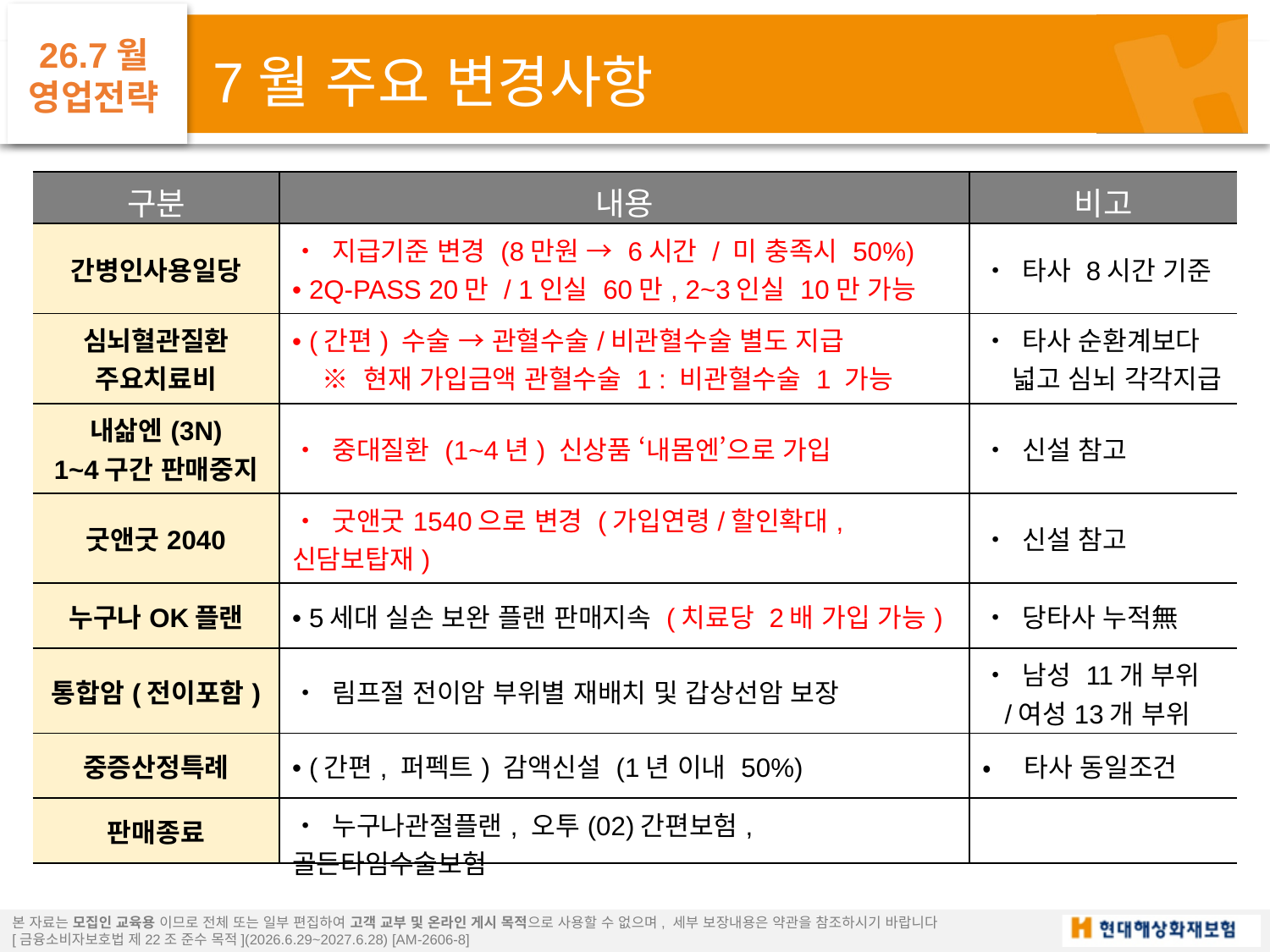

26.7월
영업전략
7월 주요 변경사항
| 구분 | 내용 | 비고 |
| --- | --- | --- |
| 간병인사용일당 | • 지급기준 변경 (8만원 → 6시간 / 미 충족시 50%) • 2Q-PASS 20만 / 1인실 60만, 2~3인실 10만 가능 | • 타사 8시간 기준 |
| 심뇌혈관질환 주요치료비 | • (간편) 수술 → 관혈수술/비관혈수술 별도 지급 ※ 현재 가입금액 관혈수술 1 : 비관혈수술 1 가능 | • 타사 순환계보다 넓고 심뇌 각각지급 |
| 내삶엔(3N) 1~4구간 판매중지 | • 중대질환 (1~4년) 신상품 ‘내몸엔’으로 가입 | • 신설 참고 |
| 굿앤굿2040 | • 굿앤굿1540으로 변경 (가입연령/할인확대, 신담보탑재) | • 신설 참고 |
| 누구나OK플랜 | • 5세대 실손 보완 플랜 판매지속 (치료당 2배 가입 가능) | • 당타사 누적無 |
| 통합암(전이포함) | • 림프절 전이암 부위별 재배치 및 갑상선암 보장 | • 남성 11개 부위 /여성13개 부위 |
| 중증산정특례 | • (간편, 퍼펙트) 감액신설 (1년 이내 50%) | • 타사 동일조건 |
| 판매종료 | • 누구나관절플랜, 오투(02)간편보험, 골든타임수술보험 |  |